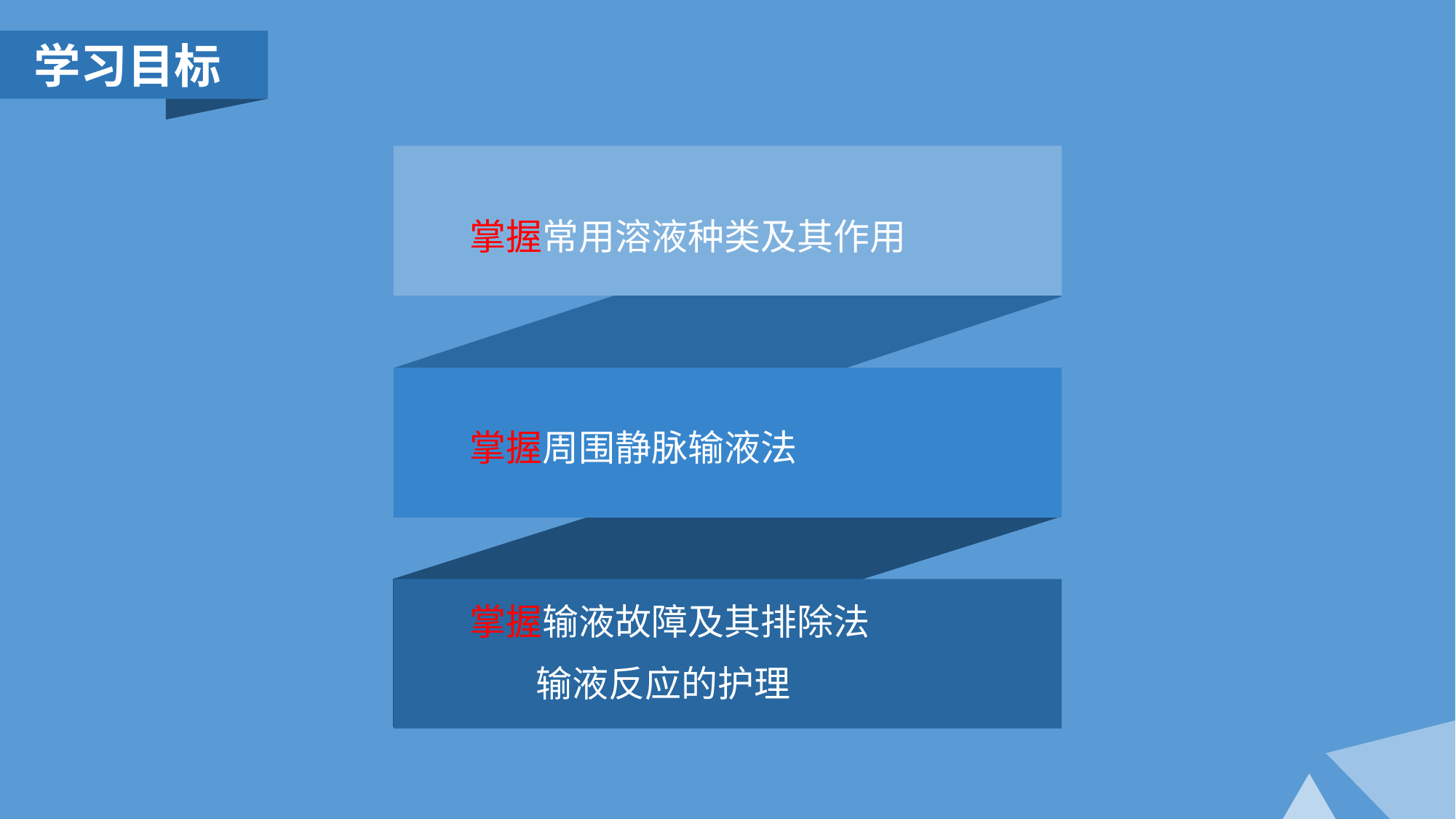

学习目标

掌握常用溶液种类及其作用

掌握周围静脉输液法

掌握输液故障及其排除法
       输液反应的护理